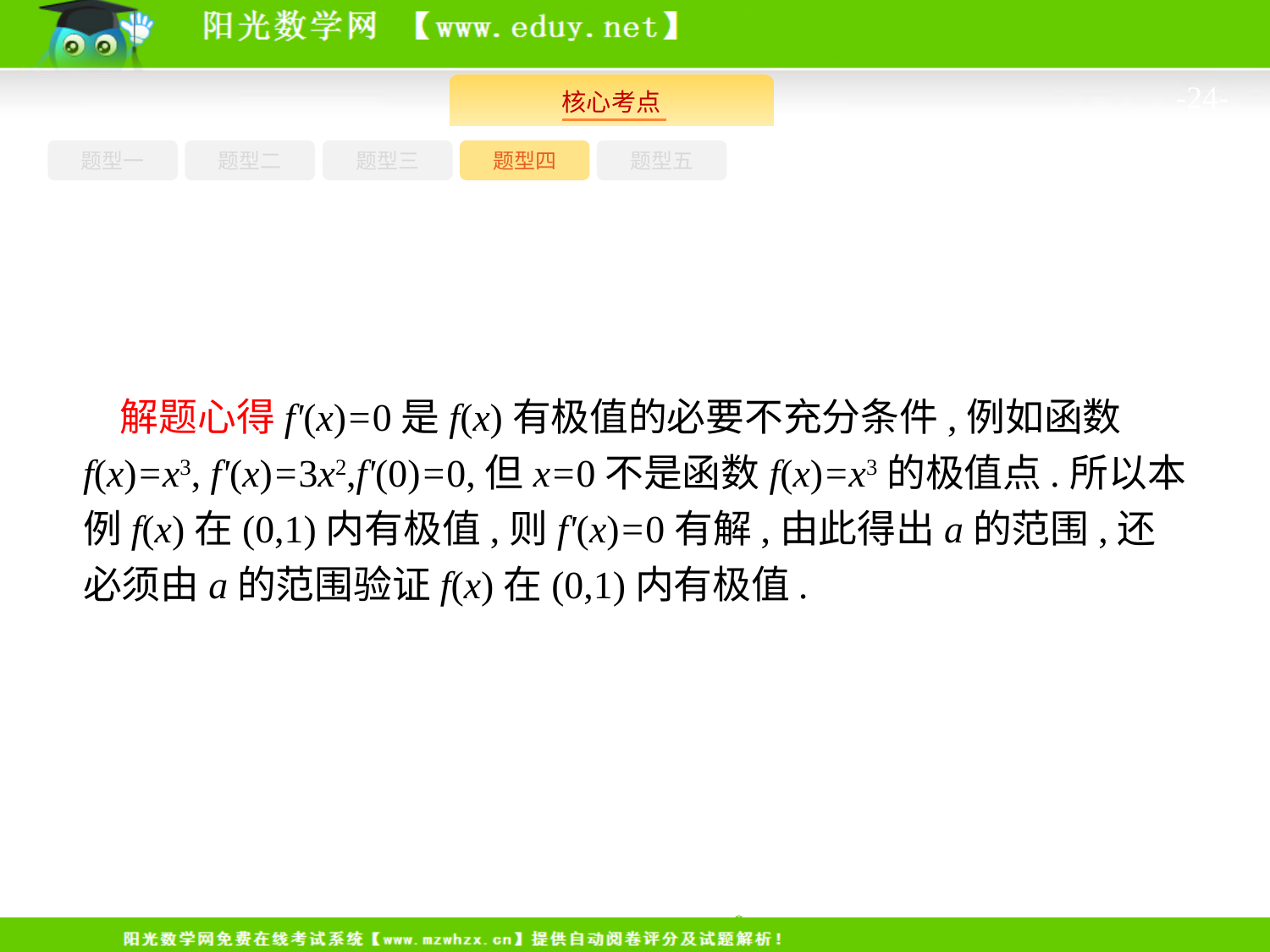

-24-
题型一
题型三
题型四
题型五
题型二
解题心得f'(x)=0是f(x)有极值的必要不充分条件,例如函数f(x)=x3, f'(x)=3x2,f'(0)=0,但x=0不是函数f(x)=x3的极值点.所以本例f(x)在(0,1)内有极值,则f'(x)=0有解,由此得出a的范围,还必须由a的范围验证f(x)在(0,1)内有极值.